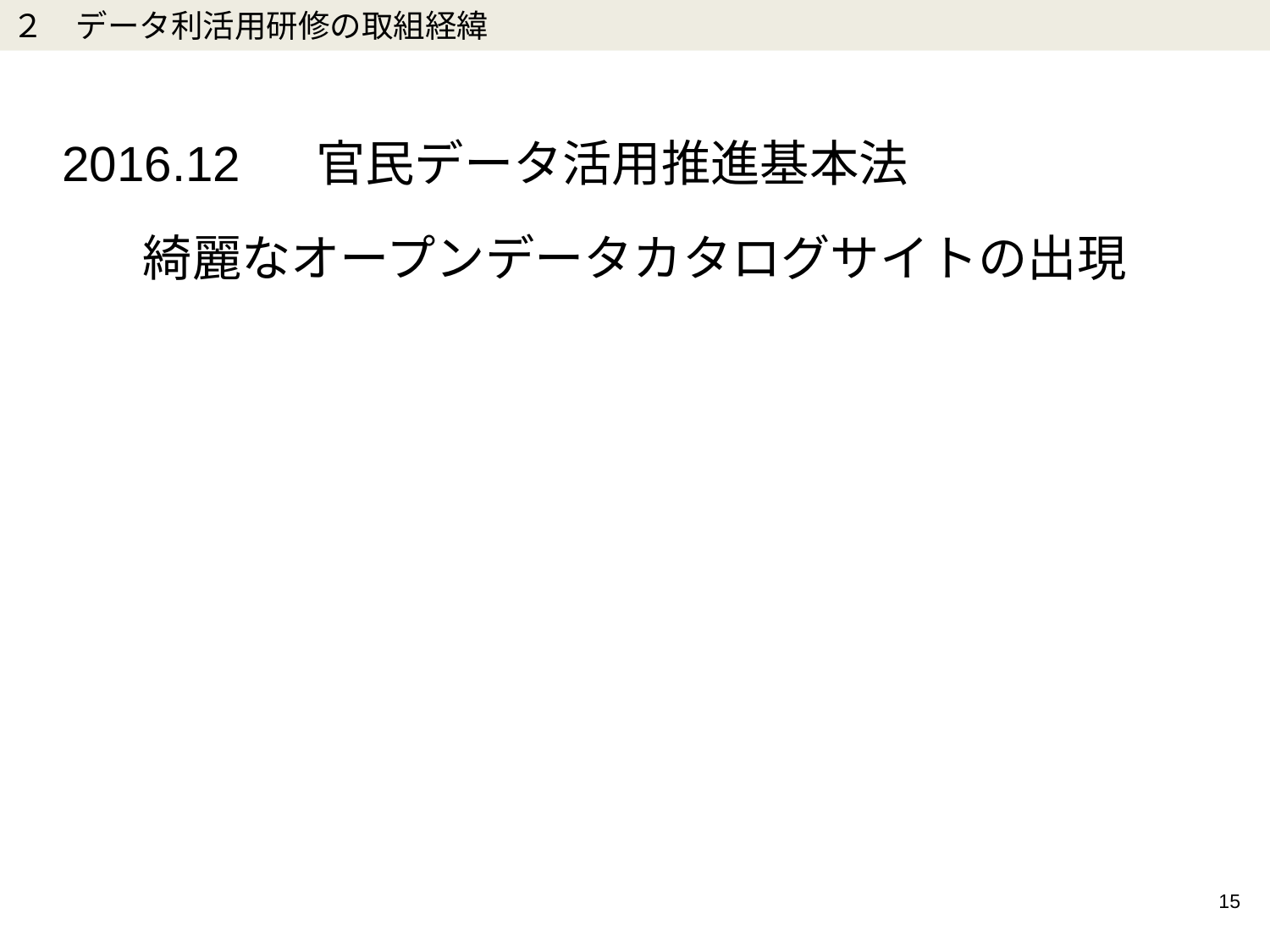

２　データ利活用研修の取組経緯
2016.12	官民データ活用推進基本法
綺麗なオープンデータカタログサイトの出現
15